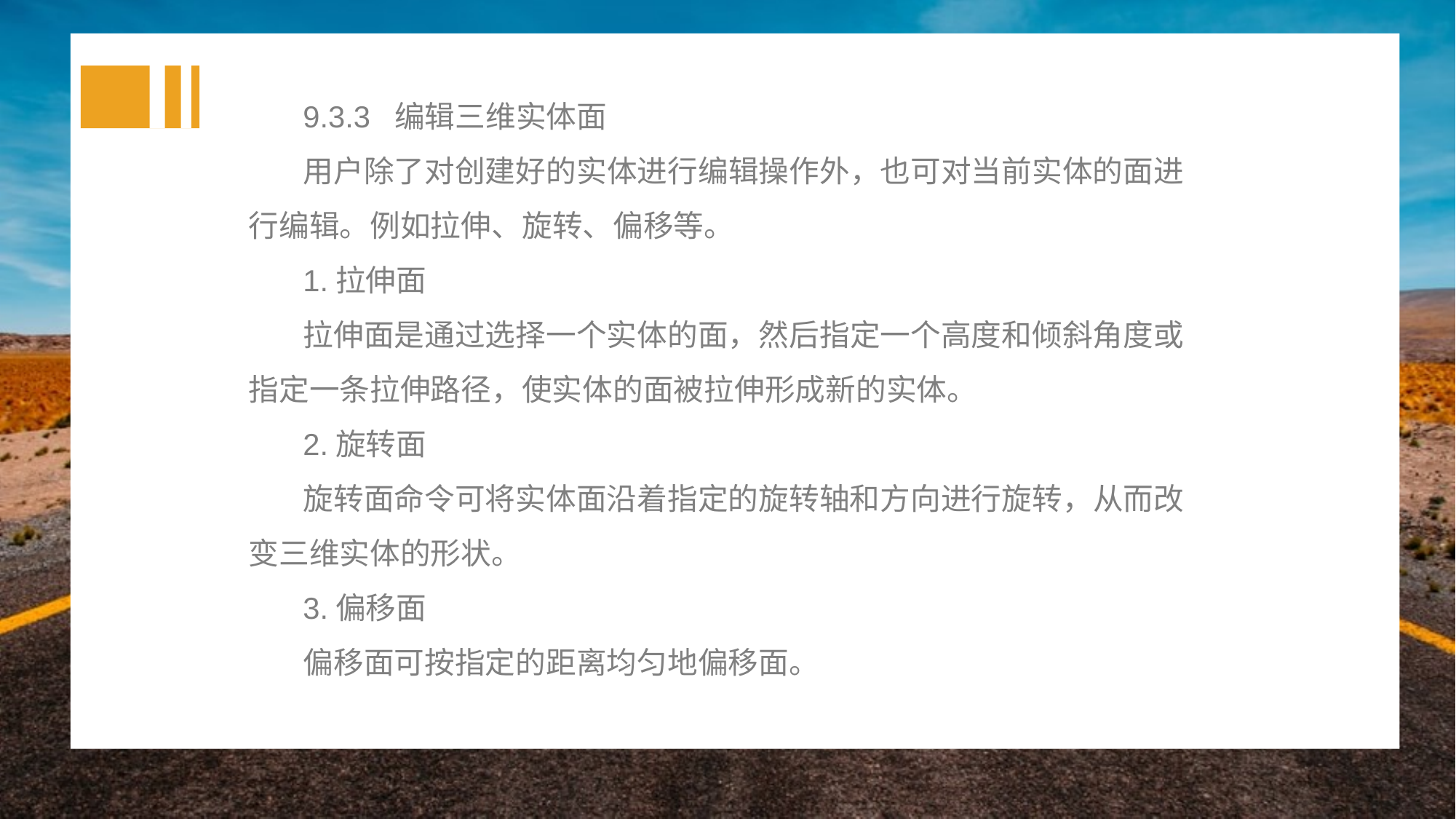

9.3.3  编辑三维实体面
用户除了对创建好的实体进行编辑操作外，也可对当前实体的面进行编辑。例如拉伸、旋转、偏移等。
1.拉伸面
拉伸面是通过选择一个实体的面，然后指定一个高度和倾斜角度或指定一条拉伸路径，使实体的面被拉伸形成新的实体。
2.旋转面
旋转面命令可将实体面沿着指定的旋转轴和方向进行旋转，从而改变三维实体的形状。
3.偏移面
偏移面可按指定的距离均匀地偏移面。